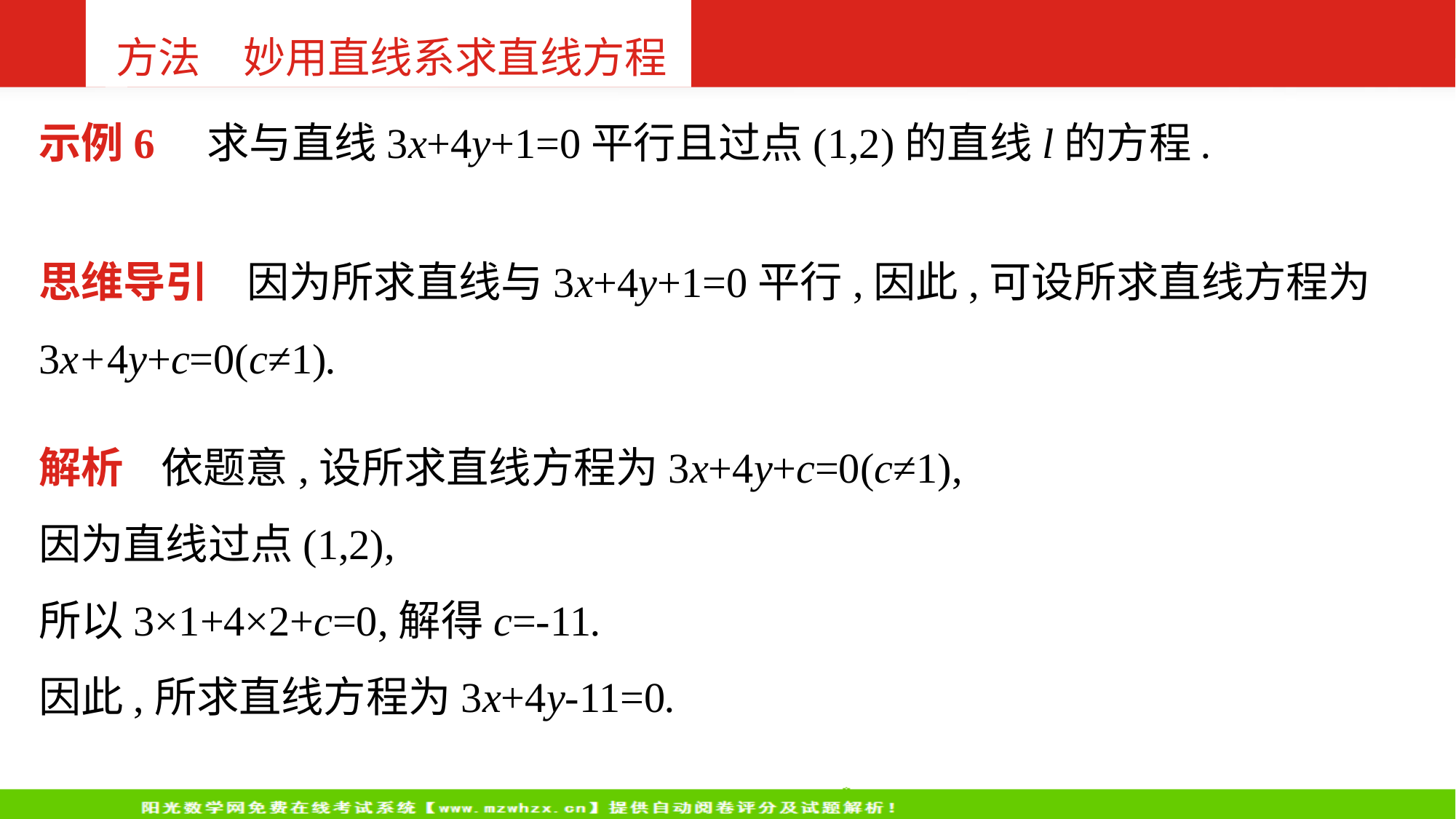

方法　妙用直线系求直线方程

示例6    求与直线3x+4y+1=0平行且过点(1,2)的直线l的方程.
思维导引    因为所求直线与3x+4y+1=0平行,因此,可设所求直线方程为3x+4y+c=0(c≠1).
解析    依题意,设所求直线方程为3x+4y+c=0(c≠1),
因为直线过点(1,2),
所以3×1+4×2+c=0,解得c=-11.
因此,所求直线方程为3x+4y-11=0.